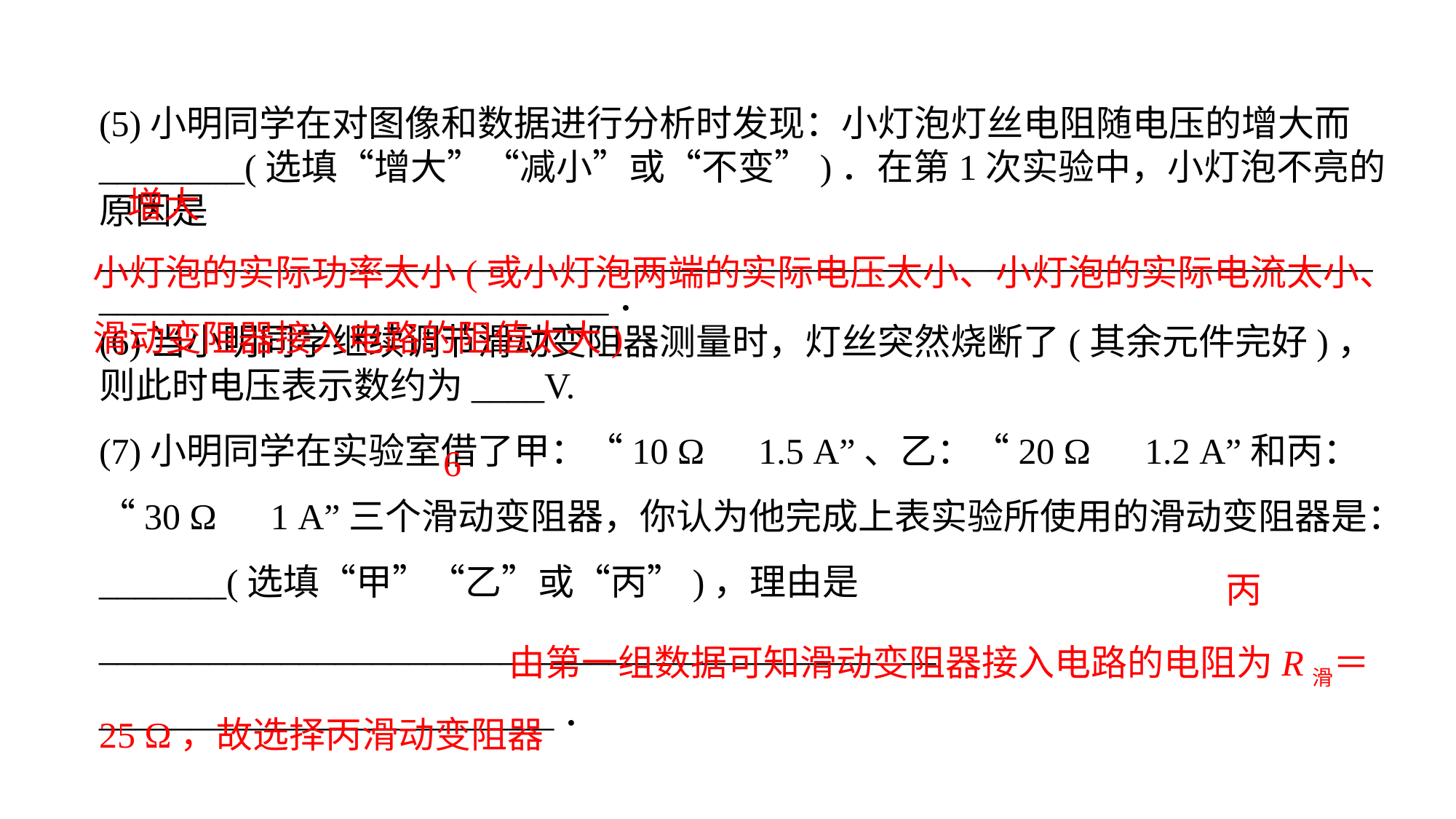

(5)小明同学在对图像和数据进行分析时发现：小灯泡灯丝电阻随电压的增大而________(选填“增大”“减小”或“不变”)．在第1次实验中，小灯泡不亮的原因是__________________________________________________________________________________________________．(6)当小明同学继续调节滑动变阻器测量时，灯丝突然烧断了(其余元件完好)，则此时电压表示数约为____V.(7)小明同学在实验室借了甲：“10 Ω　1.5 A”、乙：“20 Ω　1.2 A”和丙：“30 Ω　1 A”三个滑动变阻器，你认为他完成上表实验所使用的滑动变阻器是：_______(选填“甲”“乙”或“丙”)，理由是______________________________________________
_________________________．
增大
小灯泡的实际功率太小(或小灯泡两端的实际电压太小、小灯泡的实际电流太小、滑动变阻器接入电路的阻值太大)
6
丙
                                                 由第一组数据可知滑动变阻器接入电路的电阻为R滑＝25 Ω，故选择丙滑动变阻器